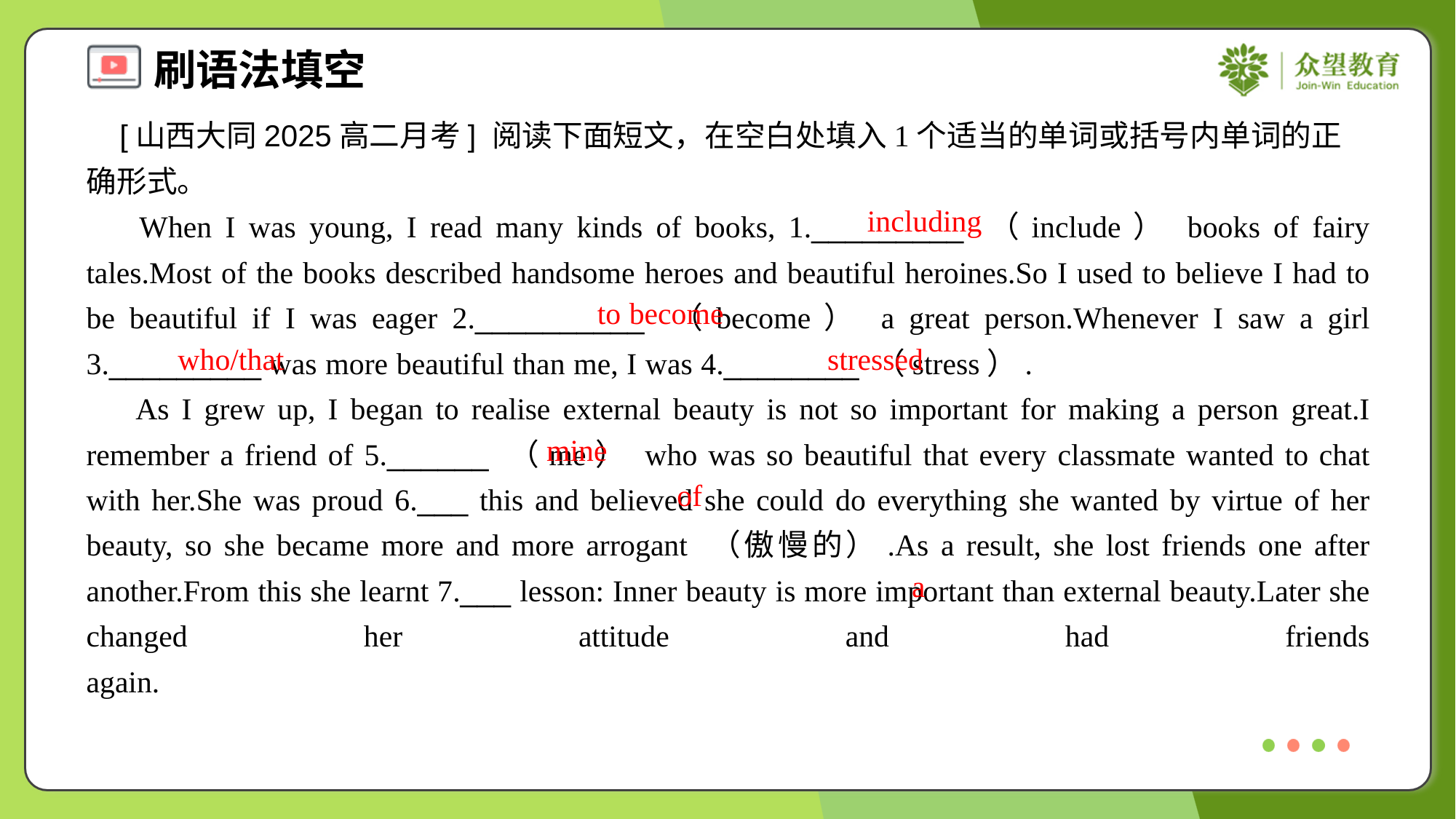

[山西大同2025高二月考] 阅读下面短文，在空白处填入1个适当的单词或括号内单词的正确形式。
    When I was young, I read many kinds of books, 1._________ （include） books of fairy tales.Most of the books described handsome heroes and beautiful heroines.So I used to believe I had to be beautiful if I was eager 2.__________ （become） a great person.Whenever I saw a girl 3._________ was more beautiful than me, I was 4.________ （stress）.
    As I grew up, I began to realise external beauty is not so important for making a person great.I remember a friend of 5.______ （me） who was so beautiful that every classmate wanted to chat with her.She was proud 6.___ this and believed she could do everything she wanted by virtue of her beauty, so she became more and more arrogant （傲慢的）.As a result, she lost friends one after another.From this she learnt 7.___ lesson: Inner beauty is more important than external beauty.Later she changed her attitude and had friends again.#1.2
including
to become
who/that
stressed
mine
of
a